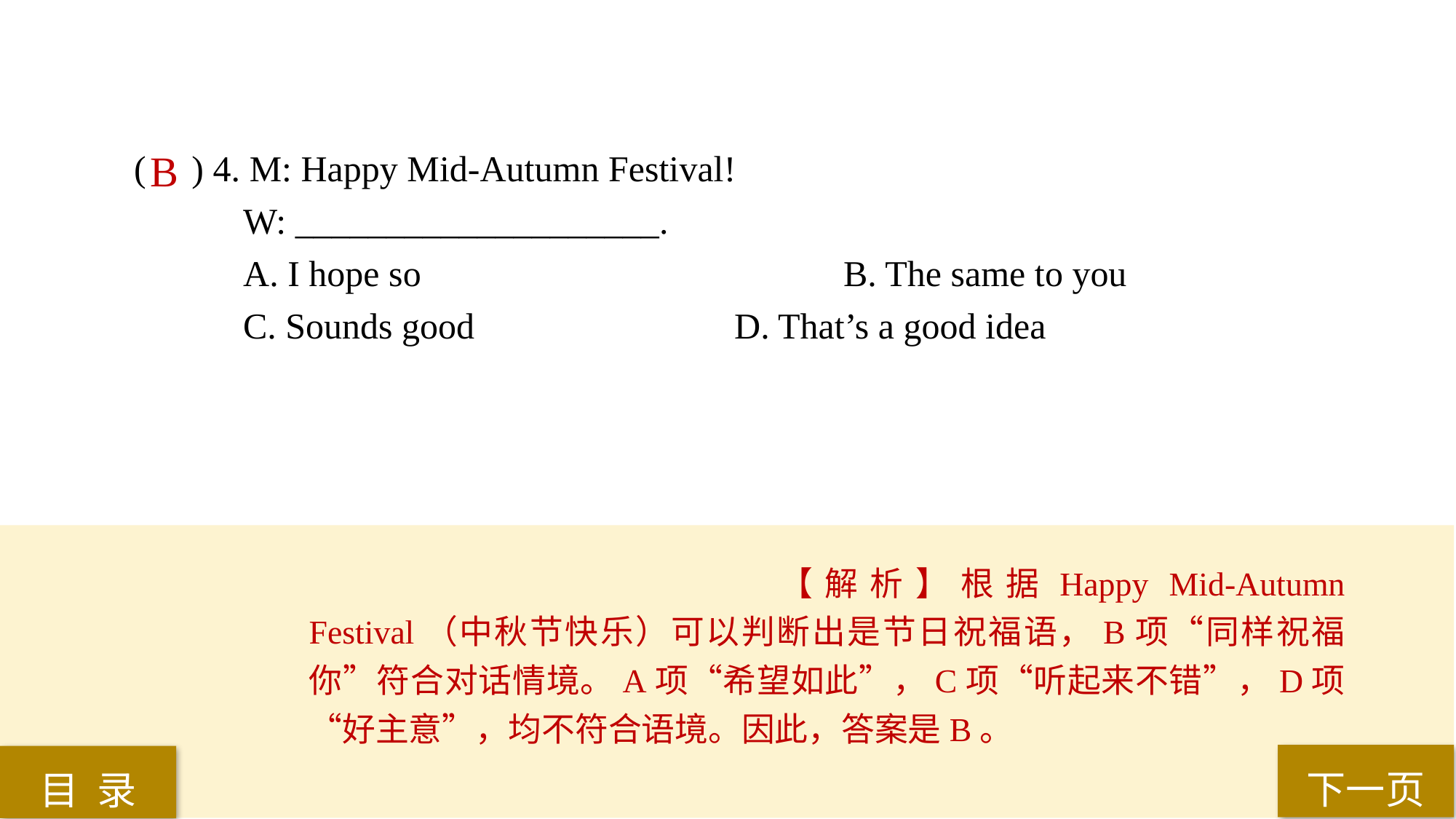

(     ) 4. M: Happy Mid-Autumn Festival!
W: ____________________.
A. I hope so 				B. The same to you
C. Sounds good 			D. That’s a good idea
B
【解析】根据Happy Mid-Autumn Festival（中秋节快乐）可以判断出是节日祝福语，B项“同样祝福你”符合对话情境。A项“希望如此”，C项“听起来不错”，D项“好主意”，均不符合语境。因此，答案是B。